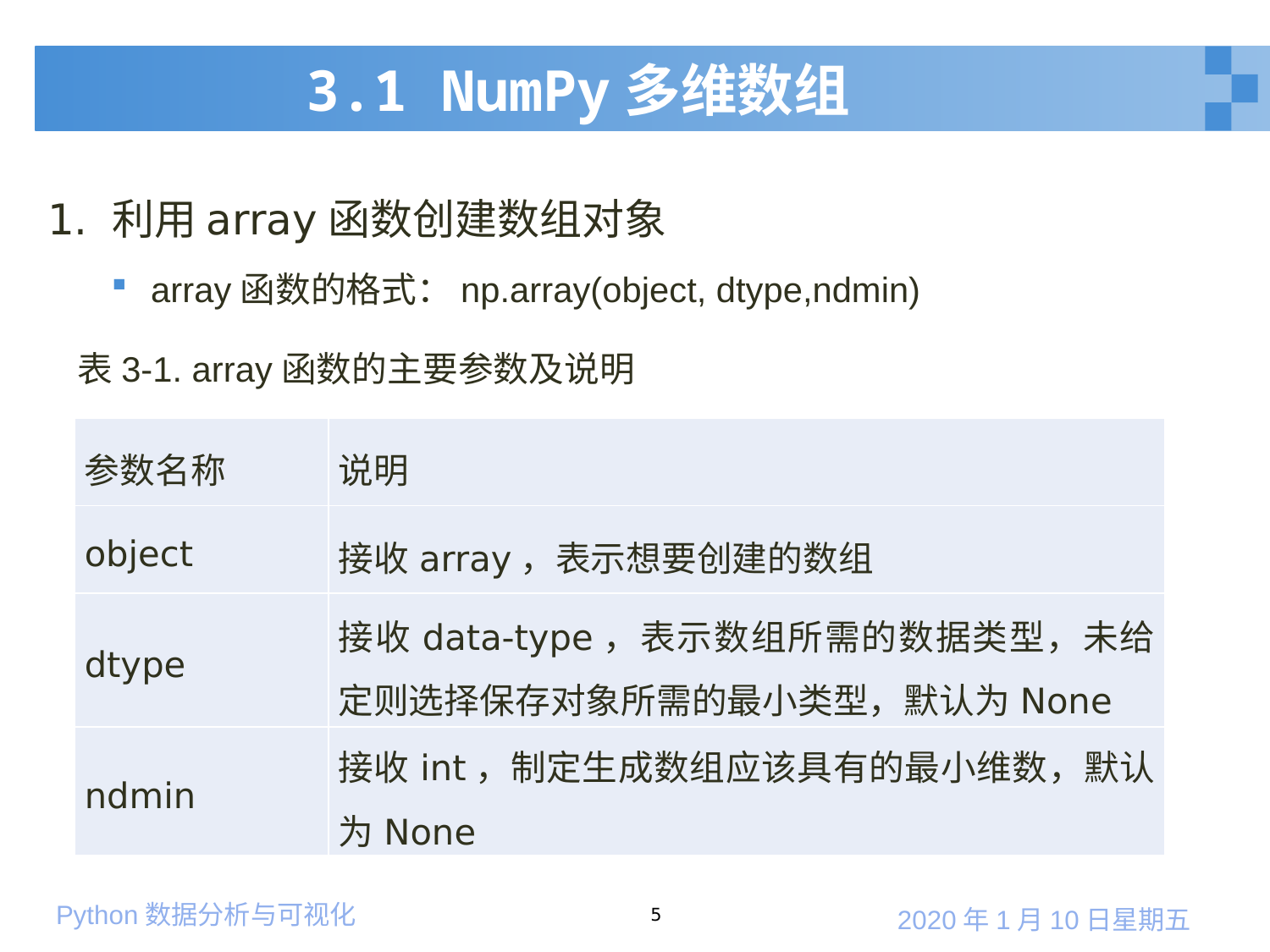

# 3.1 NumPy多维数组
1. 利用array函数创建数组对象
array函数的格式：np.array(object, dtype,ndmin)
表3-1. array函数的主要参数及说明
| 参数名称 | 说明 |
| --- | --- |
| object | 接收array，表示想要创建的数组 |
| dtype | 接收data-type，表示数组所需的数据类型，未给定则选择保存对象所需的最小类型，默认为None |
| ndmin | 接收int，制定生成数组应该具有的最小维数，默认为None |
5
2020年1月10日星期五